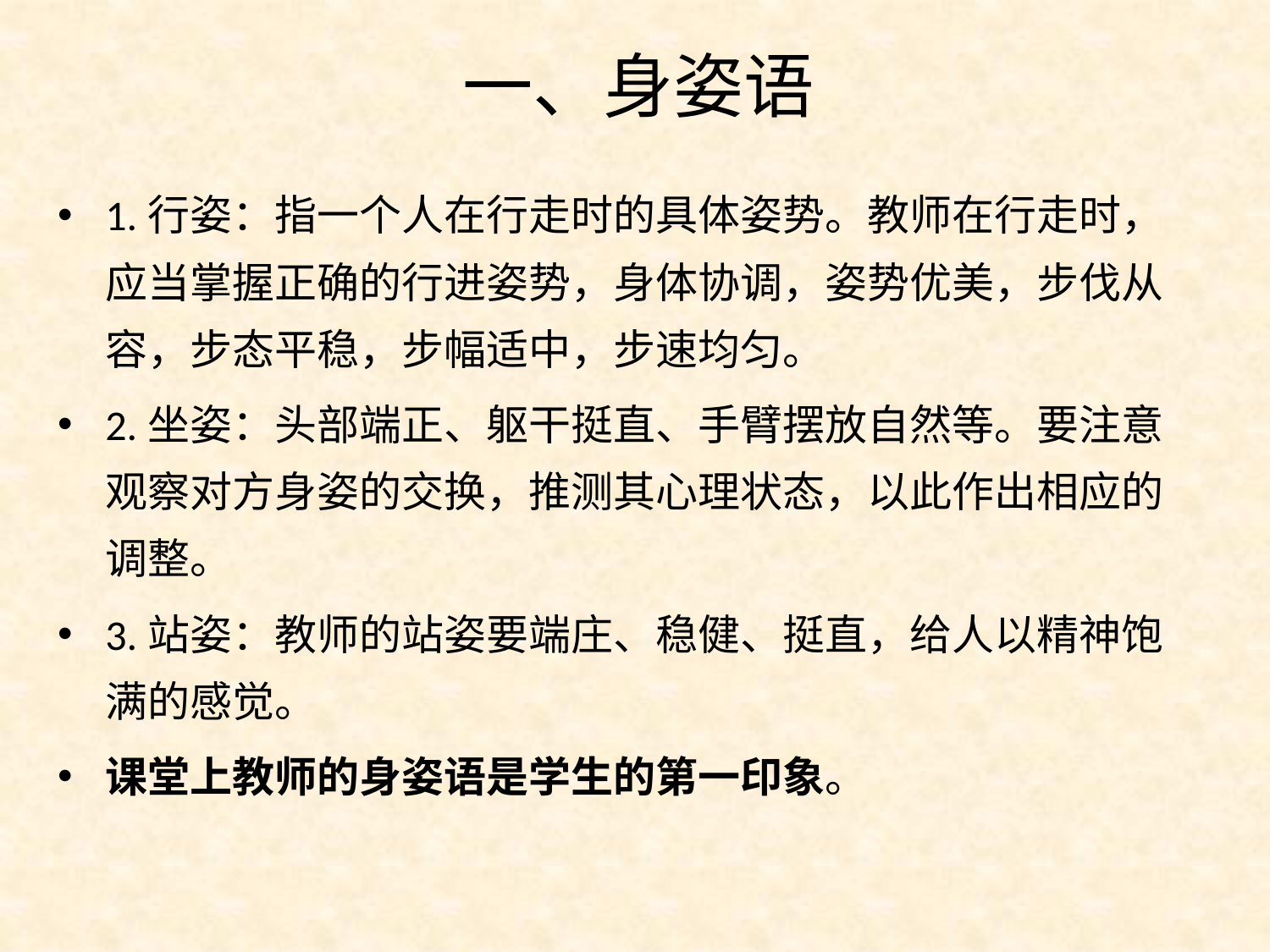

一、身姿语
1.行姿：指一个人在行走时的具体姿势。教师在行走时，应当掌握正确的行进姿势，身体协调，姿势优美，步伐从容，步态平稳，步幅适中，步速均匀。
2.坐姿：头部端正、躯干挺直、手臂摆放自然等。要注意观察对方身姿的交换，推测其心理状态，以此作出相应的调整。
3.站姿：教师的站姿要端庄、稳健、挺直，给人以精神饱满的感觉。
课堂上教师的身姿语是学生的第一印象。